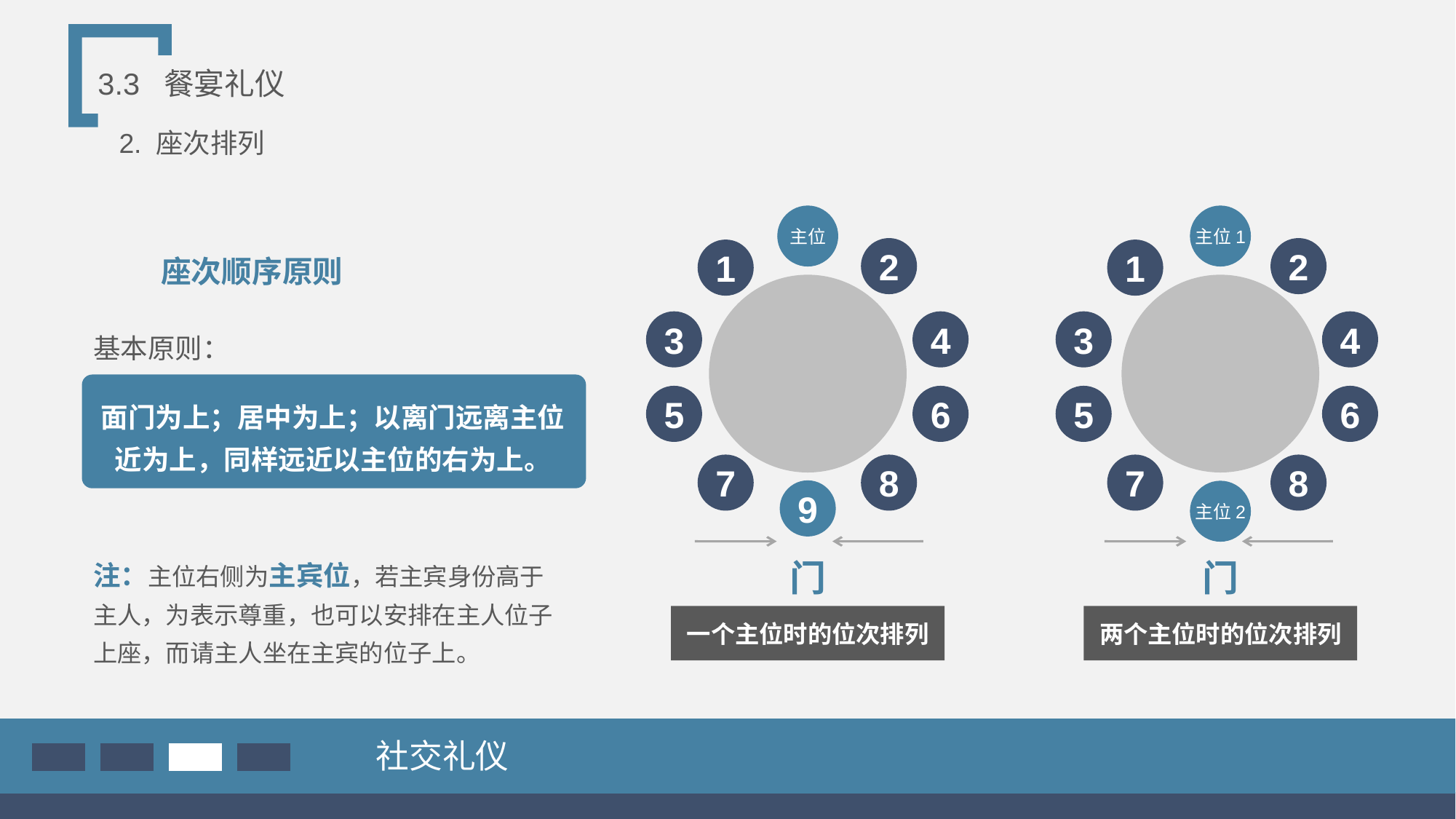

3.3  餐宴礼仪
2. 座次排列
主位
2
1

3
4
5
6
7
8
9

门
一个主位时的位次排列
主位1
2
1

3
4
5
6
7
8
主位2

门
两个主位时的位次排列
座次顺序原则
基本原则：

面门为上；居中为上；以离门远离主位近为上，同样远近以主位的右为上。
注：主位右侧为主宾位，若主宾身份高于主人，为表示尊重，也可以安排在主人位子上座，而请主人坐在主宾的位子上。